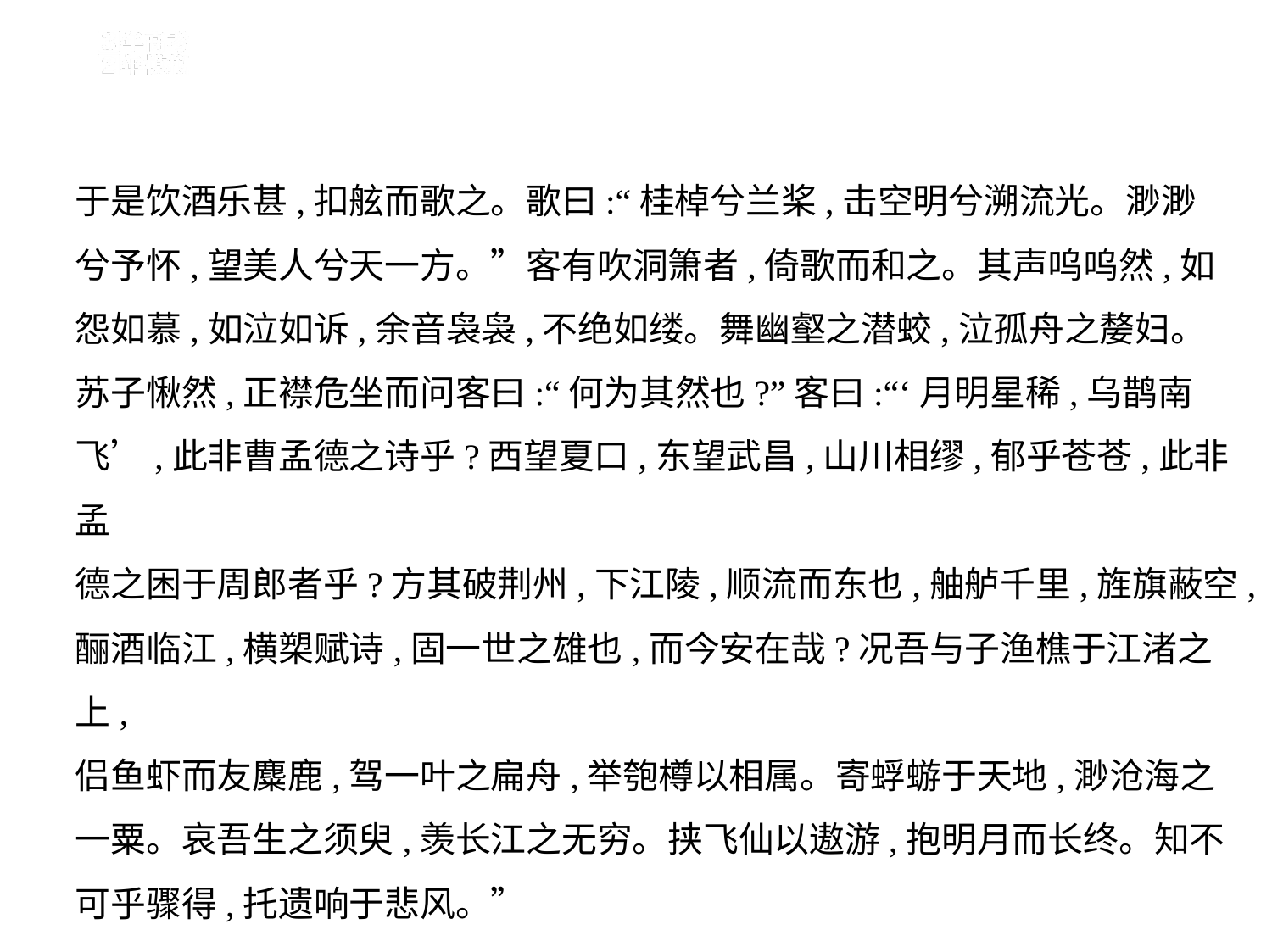

于是饮酒乐甚,扣舷而歌之。歌曰:“桂棹兮兰桨,击空明兮溯流光。渺渺
兮予怀,望美人兮天一方。”客有吹洞箫者,倚歌而和之。其声呜呜然,如
怨如慕,如泣如诉,余音袅袅,不绝如缕。舞幽壑之潜蛟,泣孤舟之嫠妇。
苏子愀然,正襟危坐而问客曰:“何为其然也?”客曰:“‘月明星稀,乌鹊南
飞’,此非曹孟德之诗乎?西望夏口,东望武昌,山川相缪,郁乎苍苍,此非孟
德之困于周郎者乎?方其破荆州,下江陵,顺流而东也,舳舻千里,旌旗蔽空,
酾酒临江,横槊赋诗,固一世之雄也,而今安在哉?况吾与子渔樵于江渚之上,
侣鱼虾而友麋鹿,驾一叶之扁舟,举匏樽以相属。寄蜉蝣于天地,渺沧海之
一粟。哀吾生之须臾,羡长江之无穷。挟飞仙以遨游,抱明月而长终。知不
可乎骤得,托遗响于悲风。”